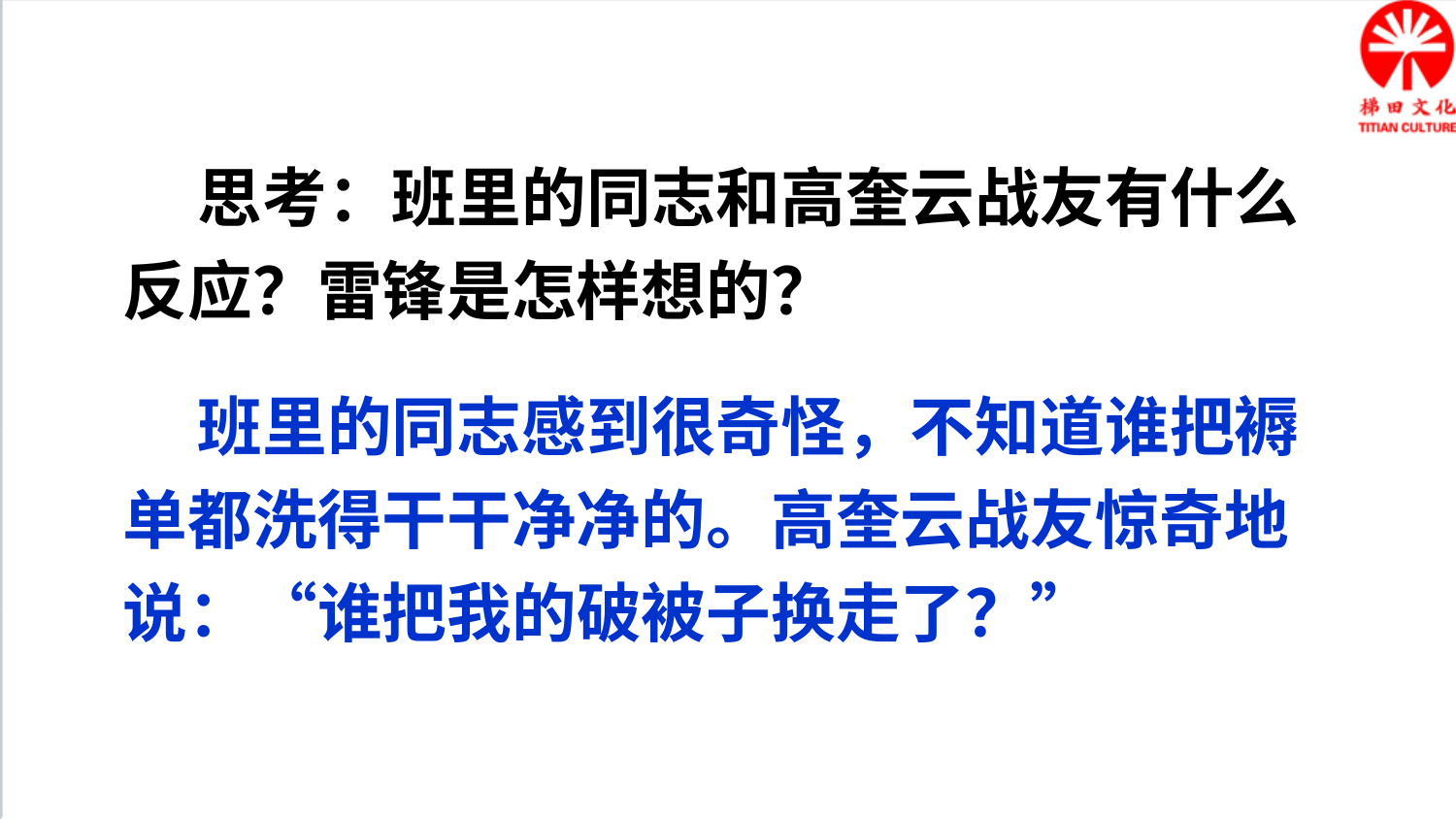

思考：班里的同志和高奎云战友有什么反应？雷锋是怎样想的？
    班里的同志感到很奇怪，不知道谁把褥单都洗得干干净净的。高奎云战友惊奇地说：“谁把我的破被子换走了？”